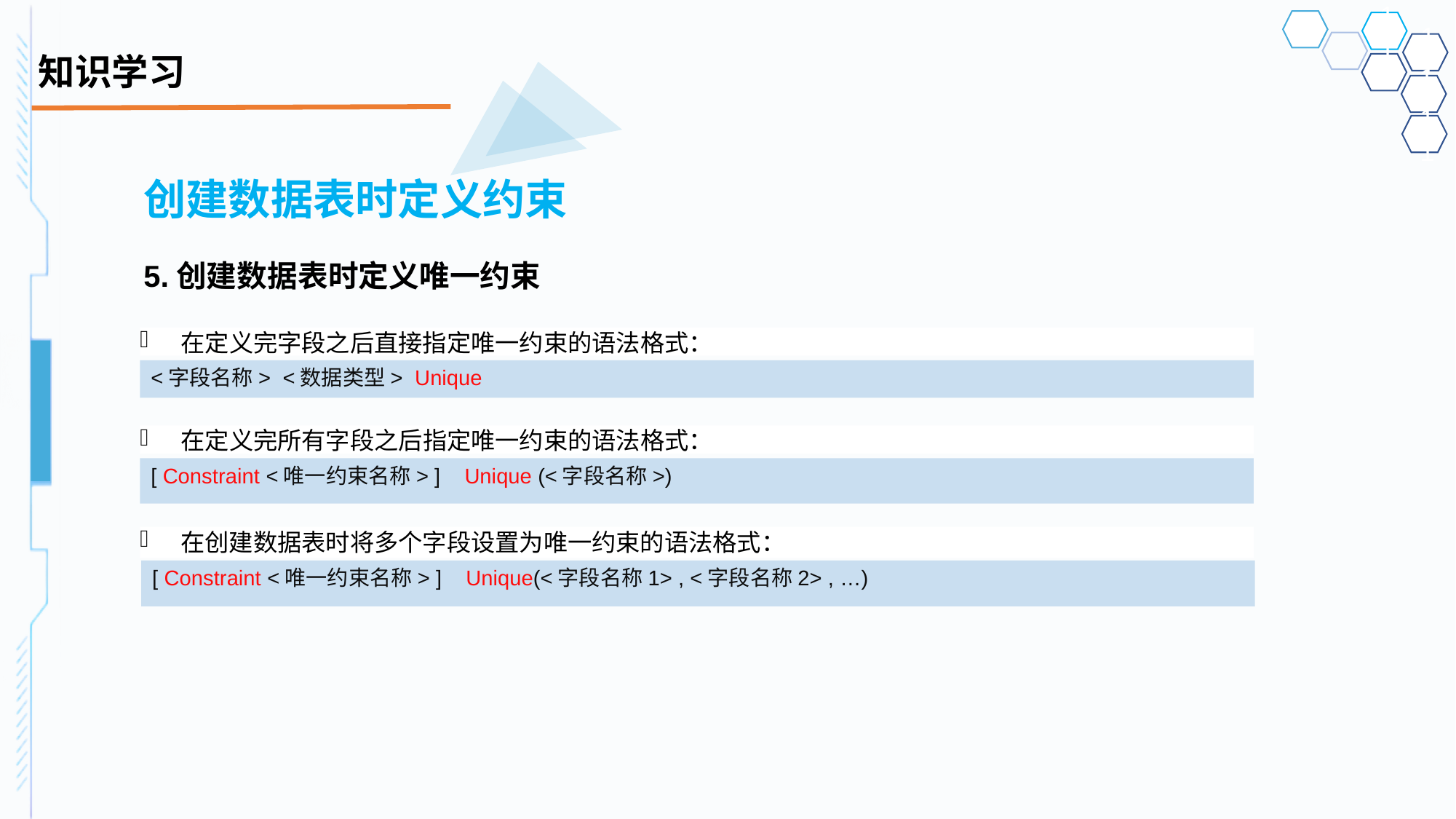

# 知识学习

创建数据表时定义约束
5.创建数据表时定义唯一约束
在定义完字段之后直接指定唯一约束的语法格式：
<字段名称>  <数据类型>  Unique
在定义完所有字段之后指定唯一约束的语法格式：
[ Constraint <唯一约束名称> ]    Unique (<字段名称>)
在创建数据表时将多个字段设置为唯一约束的语法格式：
[ Constraint <唯一约束名称> ]    Unique(<字段名称1> , <字段名称2> , …)